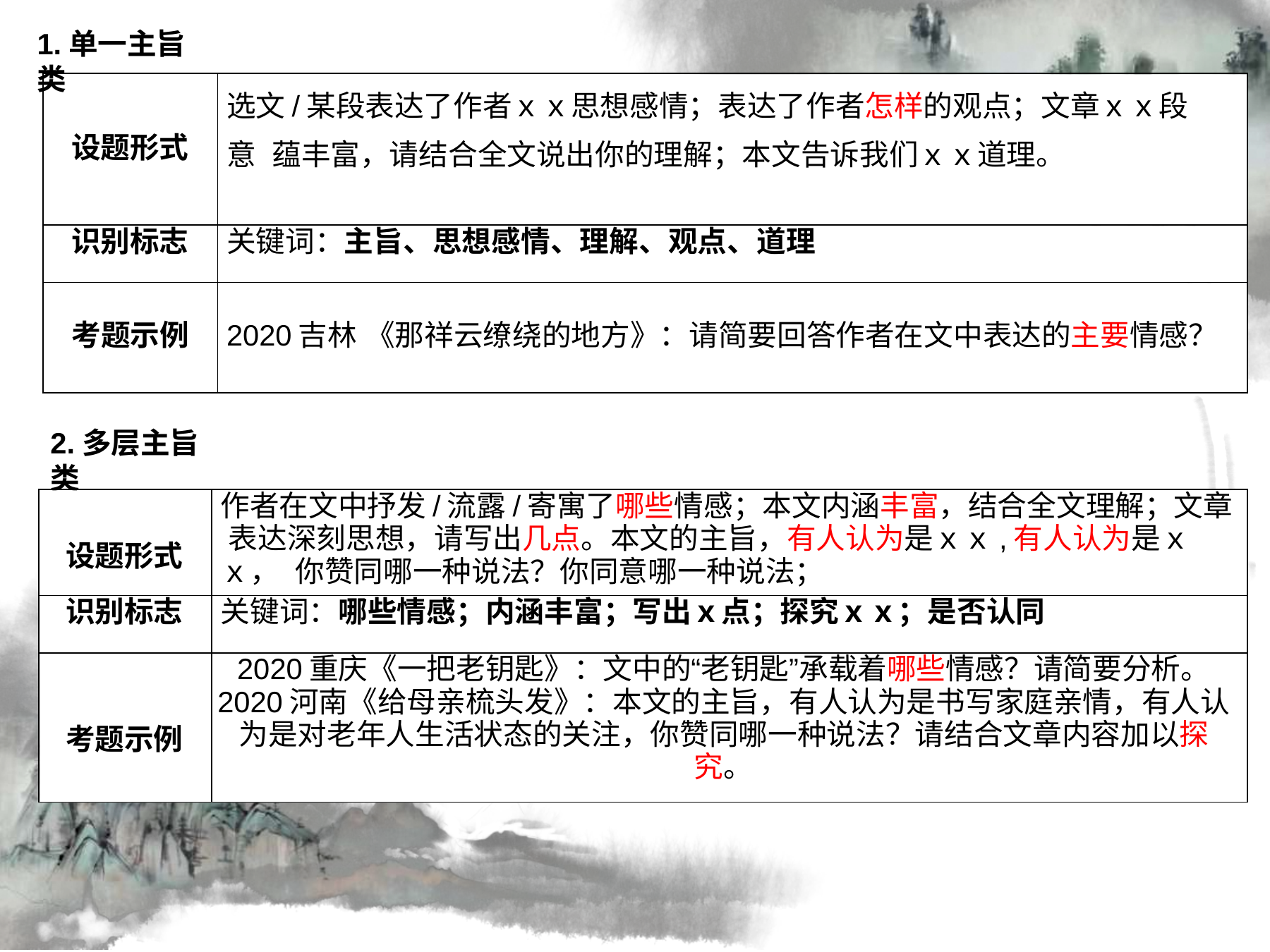

1.单一主旨类
| 设题形式 | 选文/某段表达了作者ｘｘ思想感情；表达了作者怎样的观点；文章ｘｘ段意 蕴丰富，请结合全文说出你的理解；本文告诉我们ｘｘ道理。 |
| --- | --- |
| 识别标志 | 关键词：主旨、思想感情、理解、观点、道理 |
| 考题示例 | 2020吉林 《那祥云缭绕的地方》：请简要回答作者在文中表达的主要情感？ |

2.多层主旨类
| 设题形式 | 作者在文中抒发/流露/寄寓了哪些情感；本文内涵丰富，结合全文理解；文章 表达深刻思想，请写出几点。本文的主旨，有人认为是ｘｘ,有人认为是ｘｘ， 你赞同哪一种说法？你同意哪一种说法； |
| --- | --- |
| 识别标志 | 关键词：哪些情感；内涵丰富；写出ｘ点；探究ｘｘ；是否认同 |
| 考题示例 | 2020重庆《一把老钥匙》：文中的“老钥匙”承载着哪些情感？请简要分析。 2020河南《给母亲梳头发》：本文的主旨，有人认为是书写家庭亲情，有人认 为是对老年人生活状态的关注，你赞同哪一种说法？请结合文章内容加以探究。 |